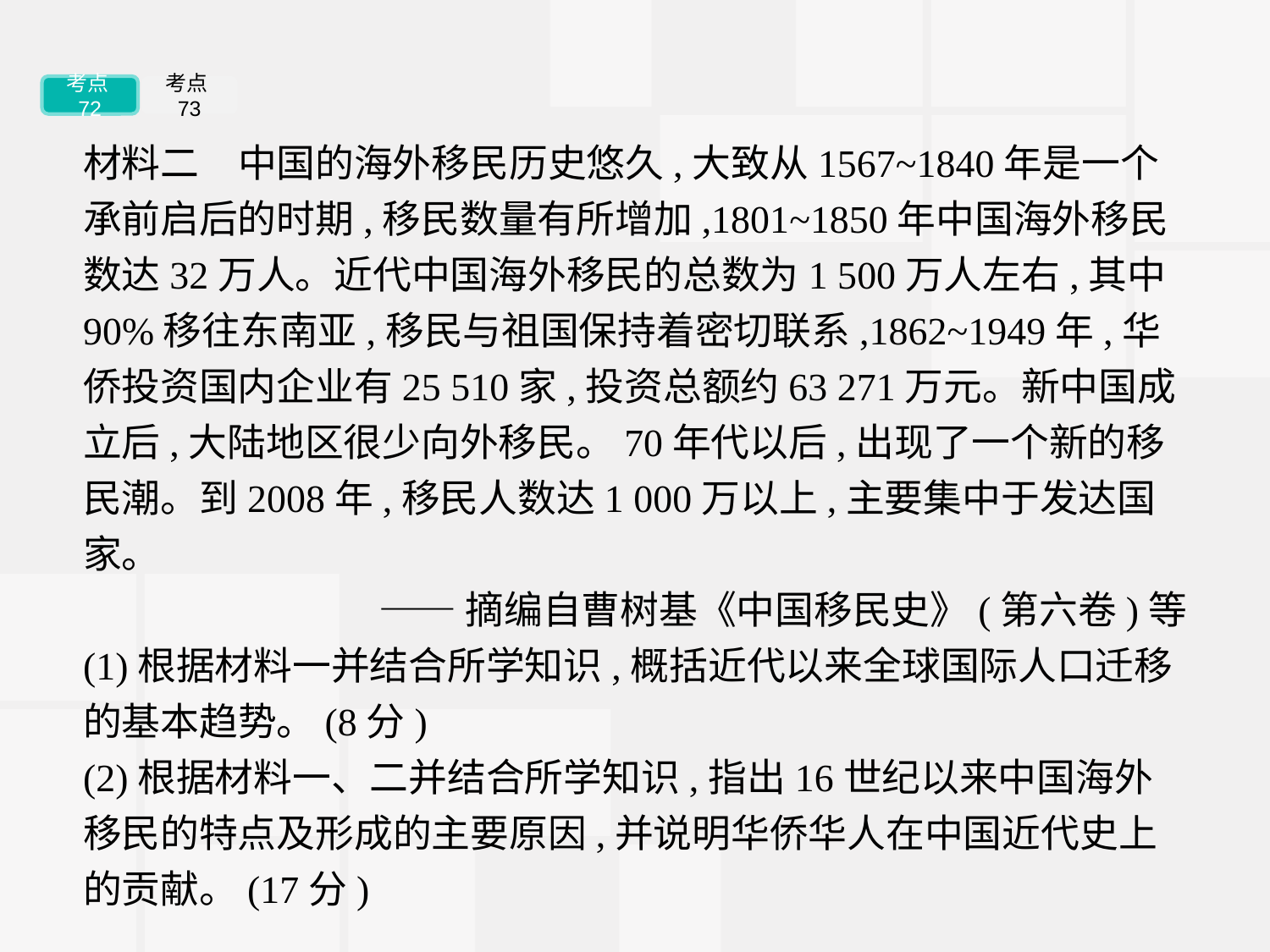

考点72
考点73
材料二　中国的海外移民历史悠久,大致从1567~1840年是一个承前启后的时期,移民数量有所增加,1801~1850年中国海外移民数达32万人。近代中国海外移民的总数为1 500万人左右,其中90%移往东南亚,移民与祖国保持着密切联系,1862~1949年,华侨投资国内企业有25 510家,投资总额约63 271万元。新中国成立后,大陆地区很少向外移民。70年代以后,出现了一个新的移民潮。到2008年,移民人数达1 000万以上,主要集中于发达国家。
——摘编自曹树基《中国移民史》(第六卷)等
(1)根据材料一并结合所学知识,概括近代以来全球国际人口迁移的基本趋势。(8分)
(2)根据材料一、二并结合所学知识,指出16世纪以来中国海外移民的特点及形成的主要原因,并说明华侨华人在中国近代史上的贡献。(17分)